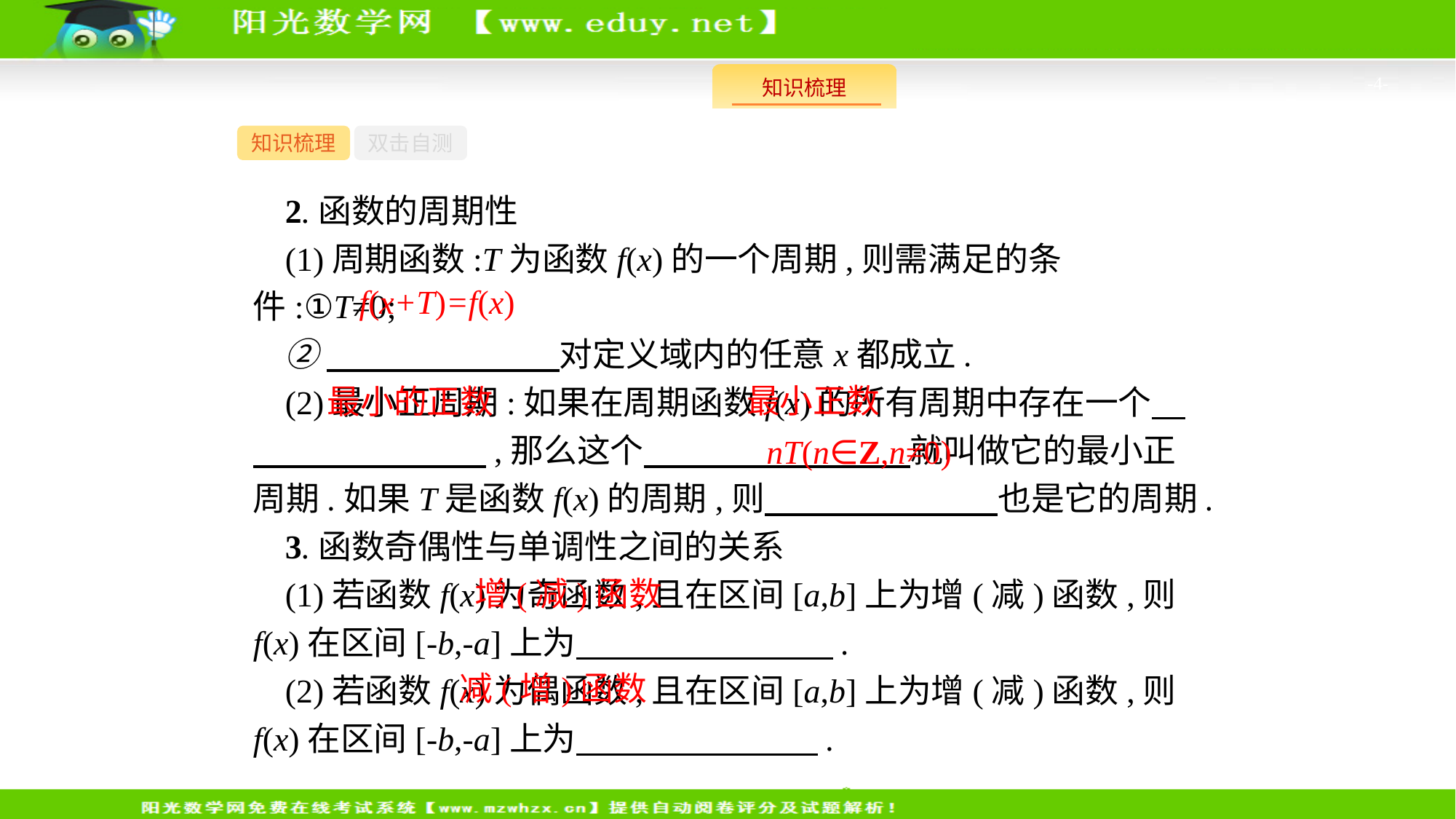

-4-
知识梳理
双击自测
2.函数的周期性
(1)周期函数:T为函数f(x)的一个周期,则需满足的条件:①T≠0;
②　　　　　　　对定义域内的任意x都成立.
(2)最小正周期:如果在周期函数f(x)的所有周期中存在一个　　　　　　　　,那么这个　　　　　　　　就叫做它的最小正周期.如果T是函数f(x)的周期,则　　　　　　　也是它的周期.
3.函数奇偶性与单调性之间的关系
(1)若函数f(x)为奇函数,且在区间[a,b]上为增(减)函数,则f(x)在区间[-b,-a]上为　                              .
(2)若函数f(x)为偶函数,且在区间[a,b]上为增(减)函数,则f(x)在区间[-b,-a]上为　                            .
f(x+T)=f(x)
最小正数
最小的正数
nT(n∈Z,n≠0)
增(减)函数
减(增)函数